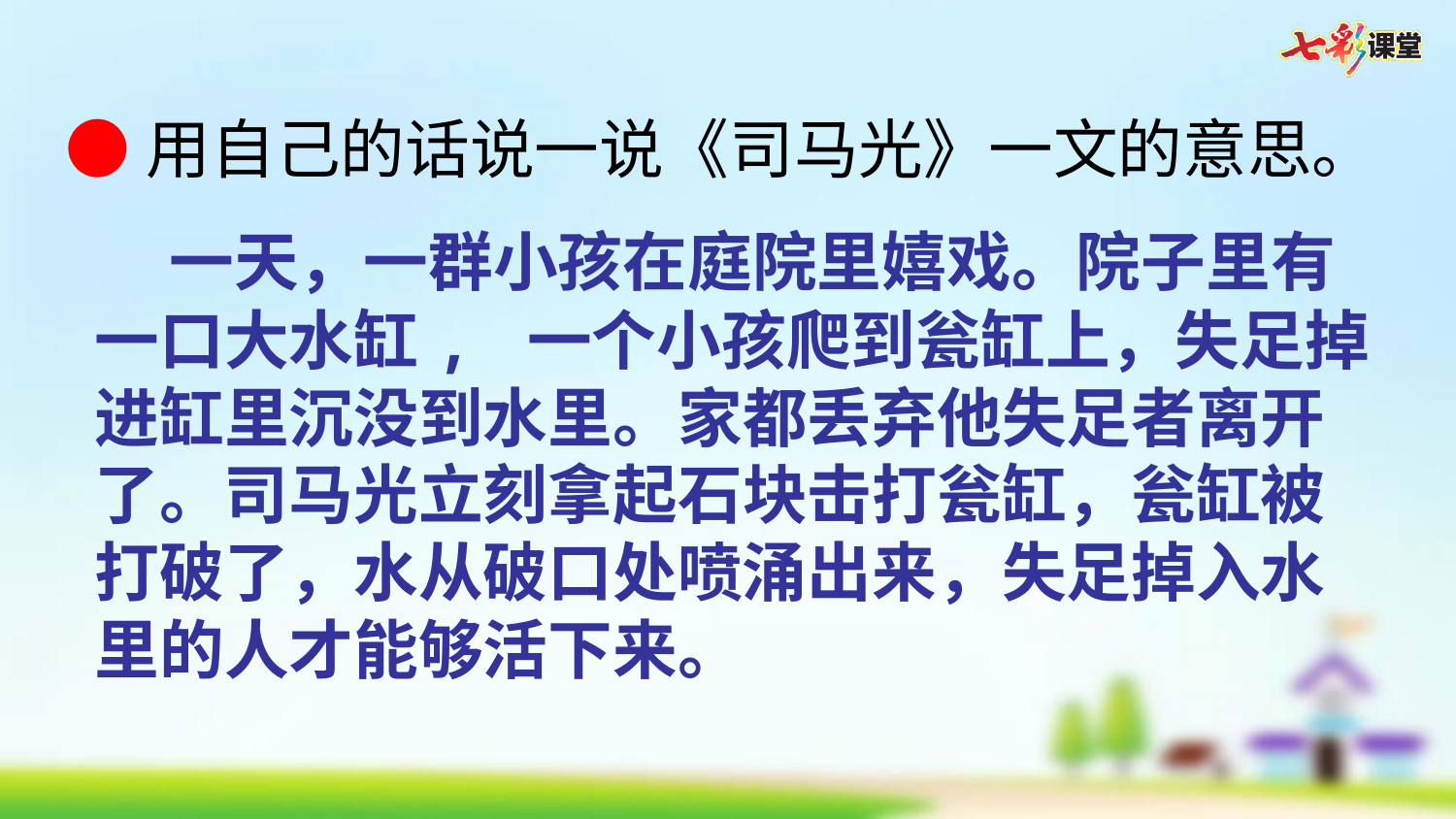

●用自己的话说一说《司马光》一文的意思。
    一天，一群小孩在庭院里嬉戏。院子里有一口大水缸, 一个小孩爬到瓮缸上，失足掉进缸里沉没到水里。家都丢弃他失足者离开了。司马光立刻拿起石块击打瓮缸，瓮缸被打破了，水从破口处喷涌出来，失足掉入水里的人才能够活下来。